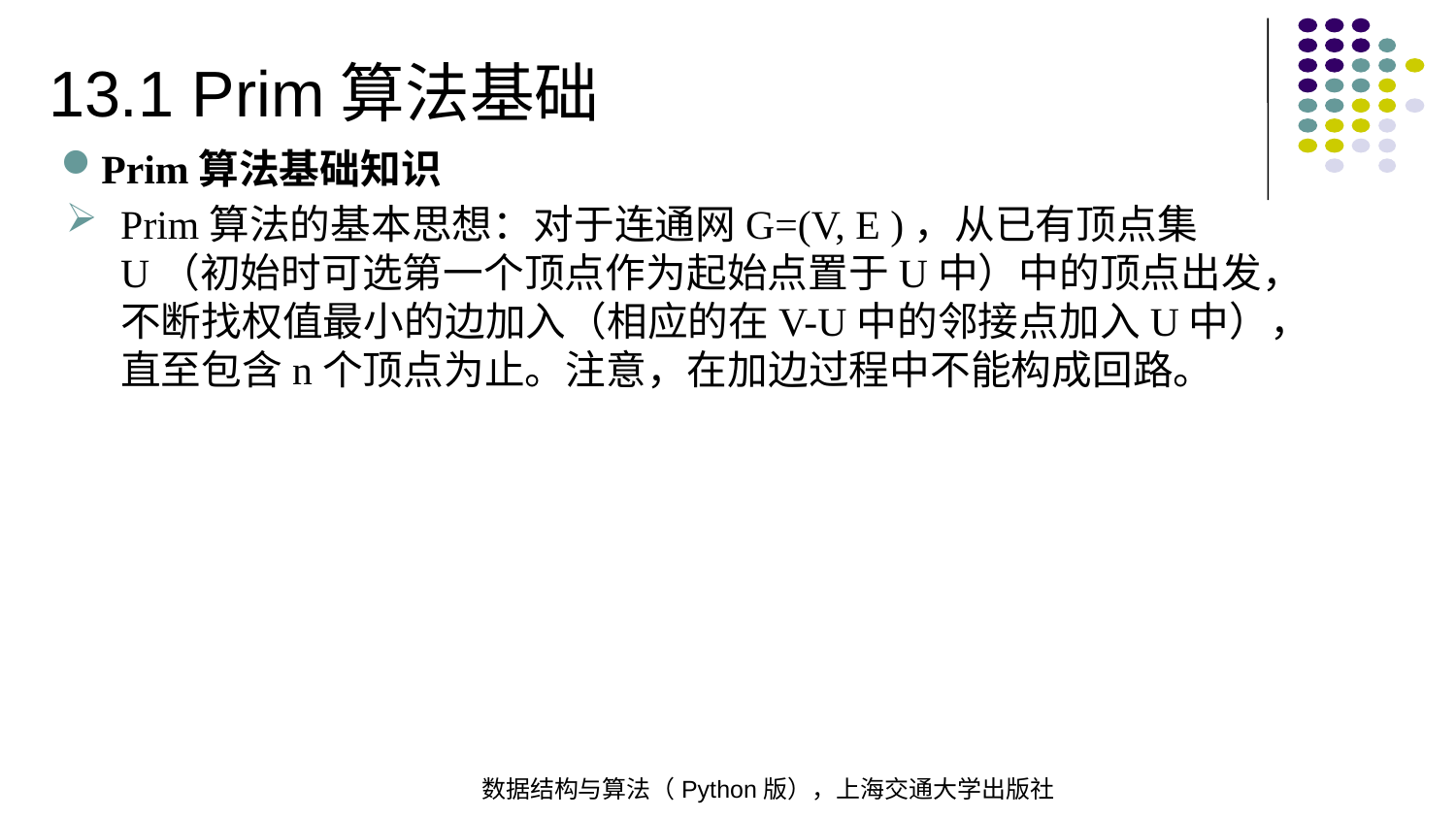

13.1 Prim算法基础
Prim算法基础知识
Prim算法的基本思想：对于连通网G=(V, E )，从已有顶点集U（初始时可选第一个顶点作为起始点置于U中）中的顶点出发，不断找权值最小的边加入（相应的在V-U中的邻接点加入U中），直至包含n个顶点为止。注意，在加边过程中不能构成回路。